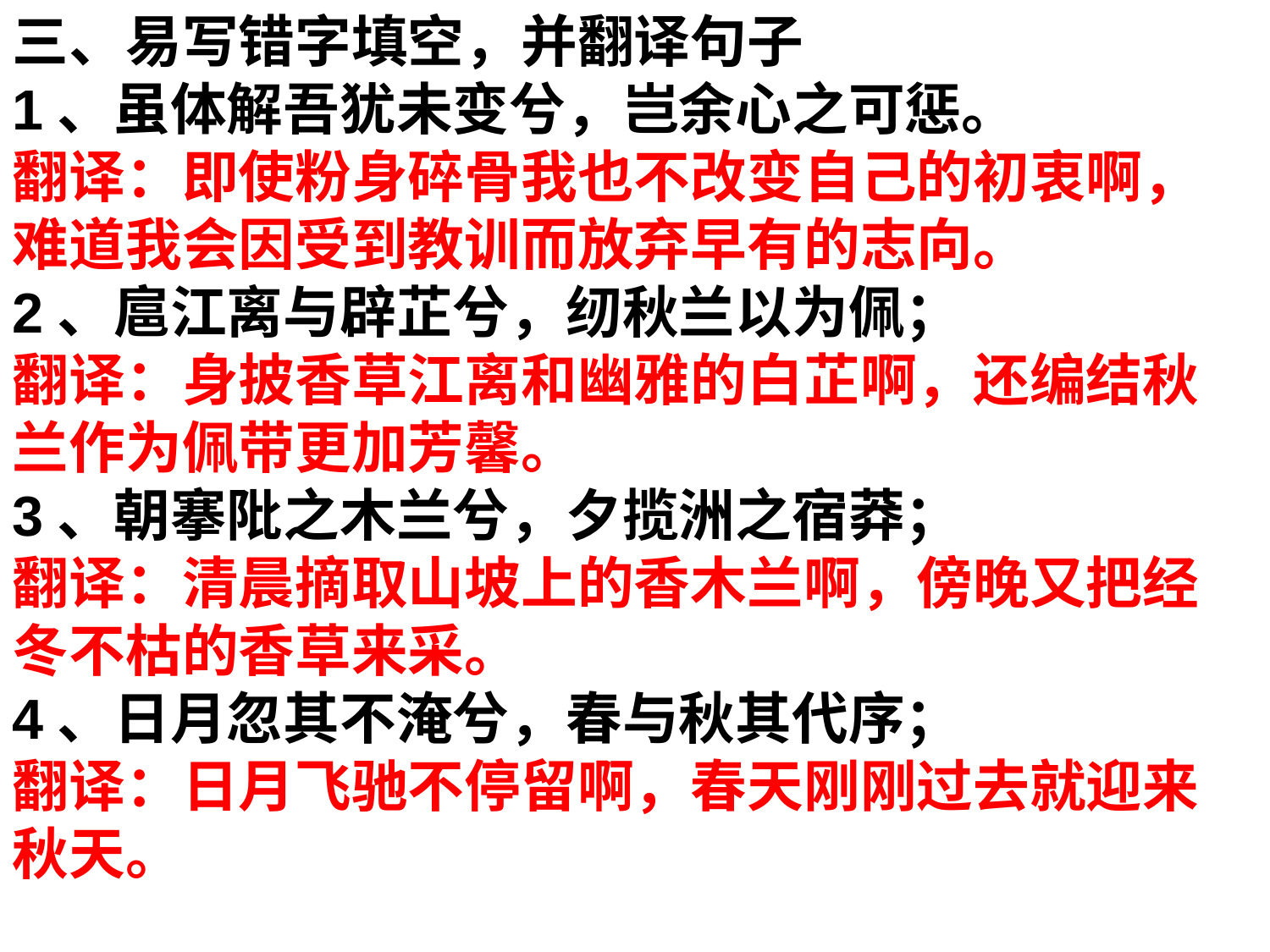

三、易写错字填空，并翻译句子
1、虽体解吾犹未变兮，岂余心之可惩。
翻译：即使粉身碎骨我也不改变自己的初衷啊，难道我会因受到教训而放弃早有的志向。
2、扈江离与辟芷兮，纫秋兰以为佩；
翻译：身披香草江离和幽雅的白芷啊，还编结秋兰作为佩带更加芳馨。
3、朝搴阰之木兰兮，夕揽洲之宿莽；
翻译：清晨摘取山坡上的香木兰啊，傍晚又把经冬不枯的香草来采。
4、日月忽其不淹兮，春与秋其代序；
翻译：日月飞驰不停留啊，春天刚刚过去就迎来秋天。